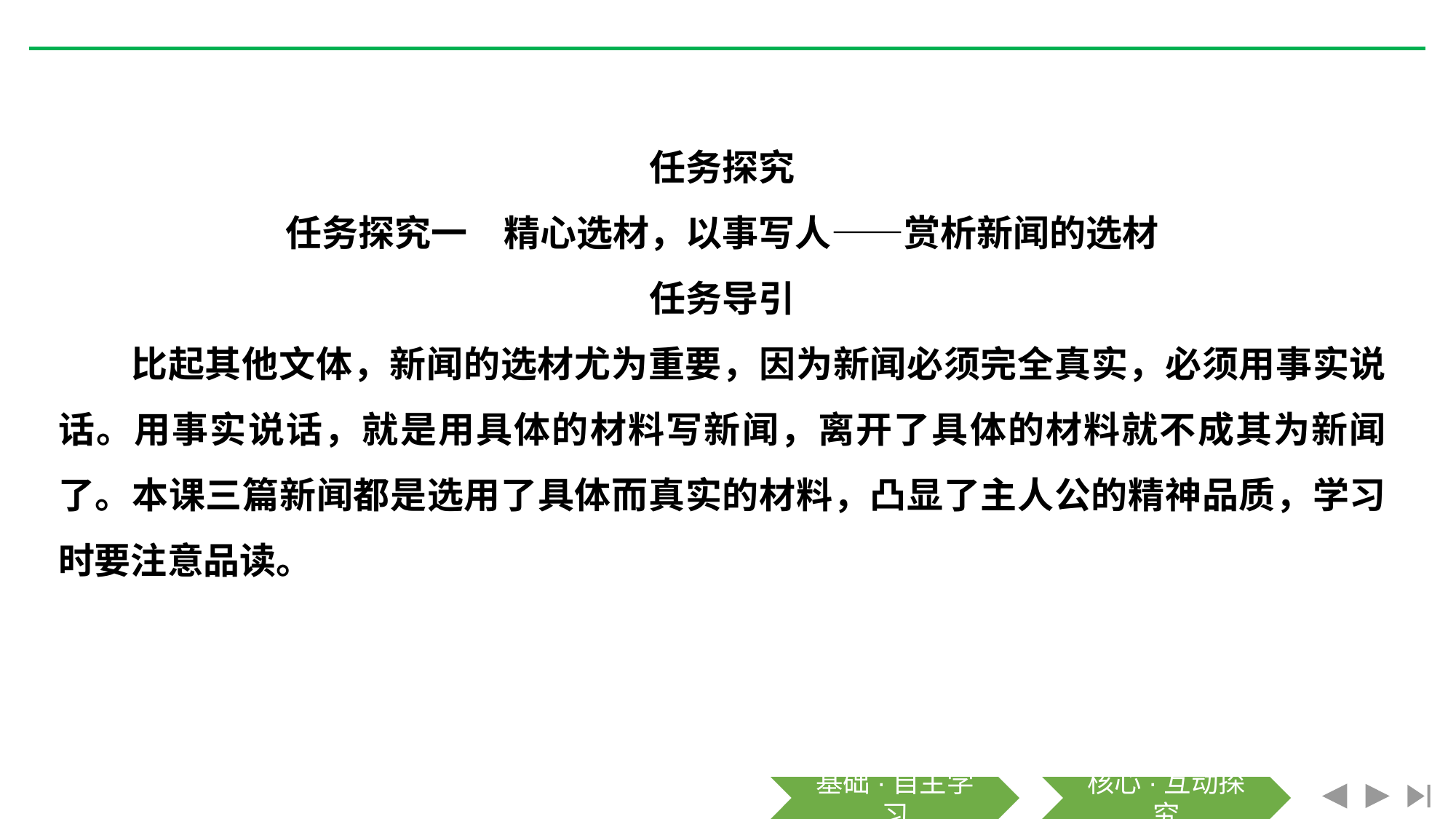

任务探究
任务探究一　精心选材，以事写人——赏析新闻的选材
任务导引
比起其他文体，新闻的选材尤为重要，因为新闻必须完全真实，必须用事实说话。用事实说话，就是用具体的材料写新闻，离开了具体的材料就不成其为新闻了。本课三篇新闻都是选用了具体而真实的材料，凸显了主人公的精神品质，学习时要注意品读。